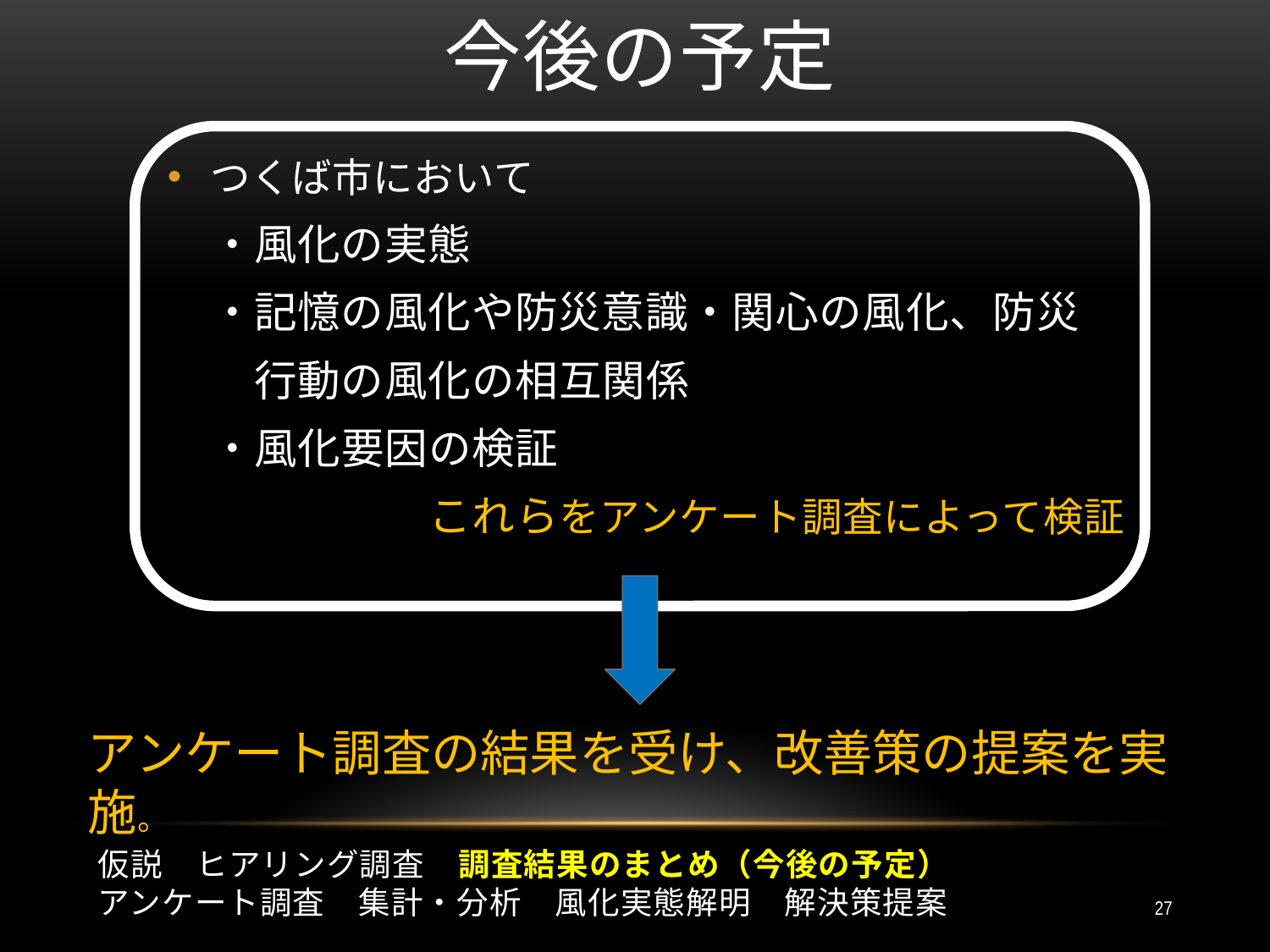

# 今後の予定

つくば市において
　・風化の実態
　・記憶の風化や防災意識・関心の風化、防災
　　行動の風化の相互関係
　・風化要因の検証
　　　　　　これらをアンケート調査によって検証

アンケート調査の結果を受け、改善策の提案を実施。
仮説　ヒアリング調査　調査結果のまとめ（今後の予定）
アンケート調査　集計・分析　風化実態解明　解決策提案
27